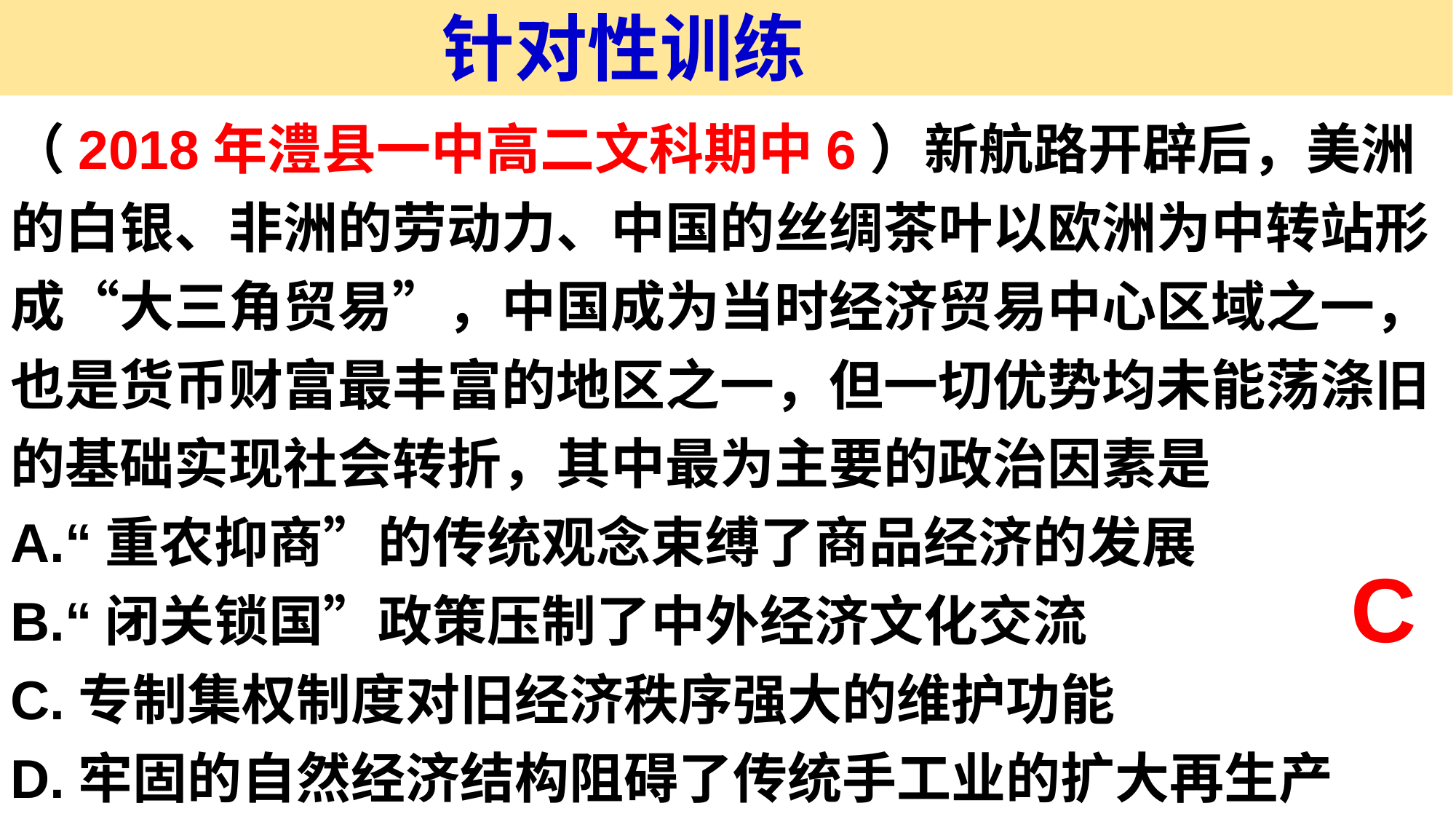

针对性训练
（2018年澧县一中高二文科期中6）新航路开辟后，美洲的白银、非洲的劳动力、中国的丝绸茶叶以欧洲为中转站形成“大三角贸易”，中国成为当时经济贸易中心区域之一，也是货币财富最丰富的地区之一，但一切优势均未能荡涤旧的基础实现社会转折，其中最为主要的政治因素是
A.“重农抑商”的传统观念束缚了商品经济的发展
B.“闭关锁国”政策压制了中外经济文化交流
C.专制集权制度对旧经济秩序强大的维护功能
D.牢固的自然经济结构阻碍了传统手工业的扩大再生产
C